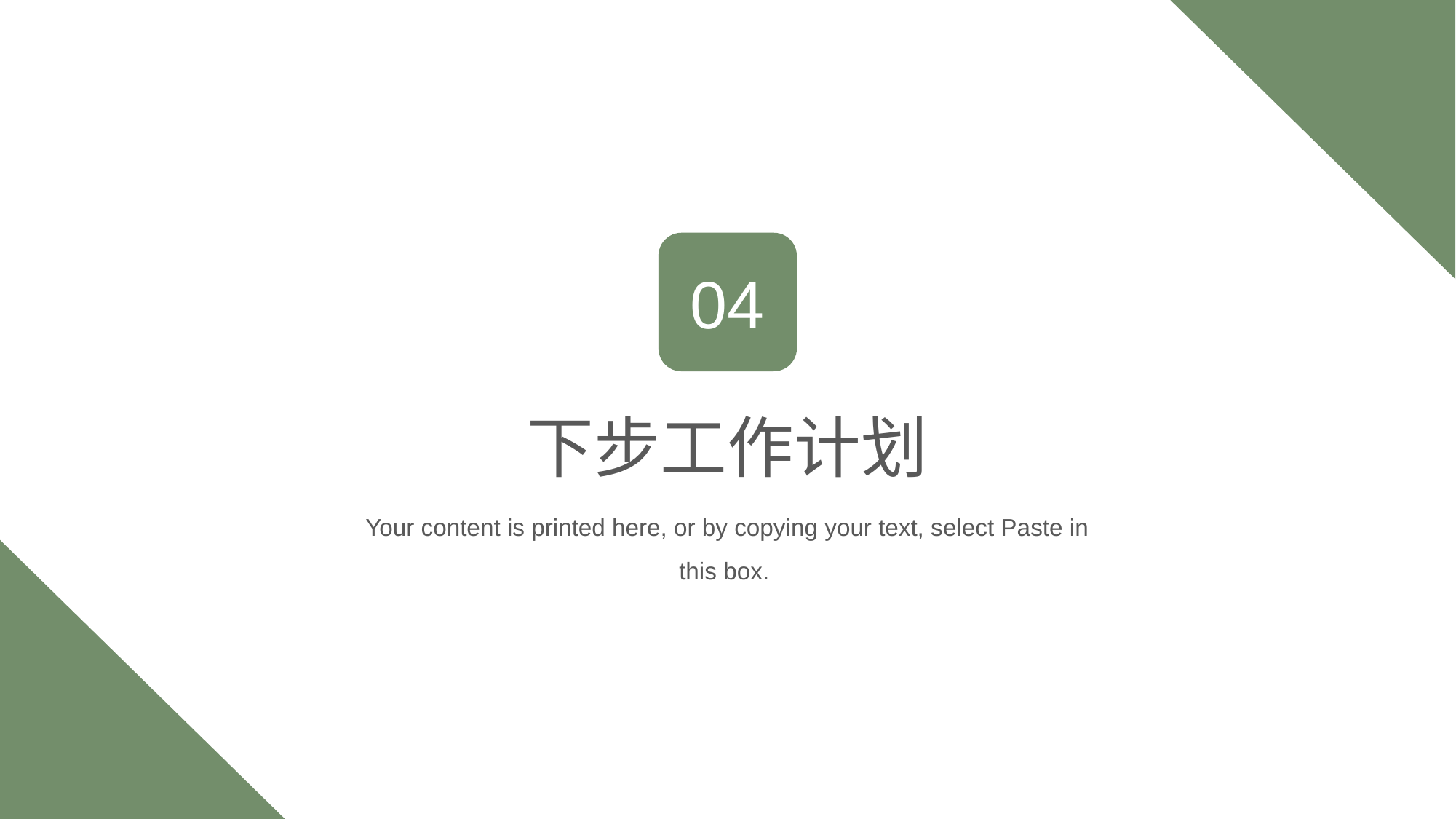

04
下步工作计划
Your content is printed here, or by copying your text, select Paste in this box.